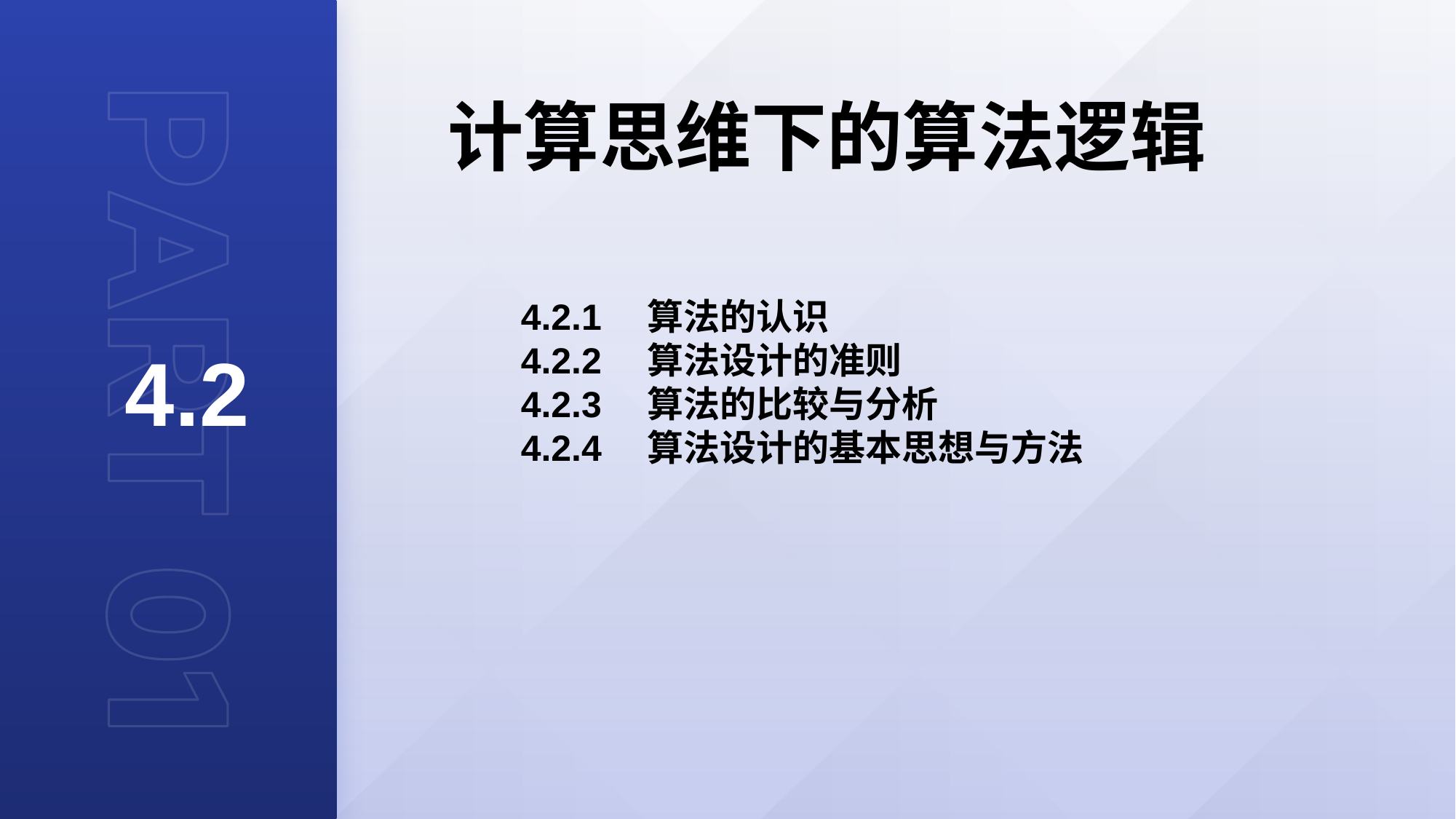

计算思维下的算法逻辑
4.2
4.2.1　算法的认识
4.2.2　算法设计的准则
4.2.3　算法的比较与分析
4.2.4　算法设计的基本思想与方法